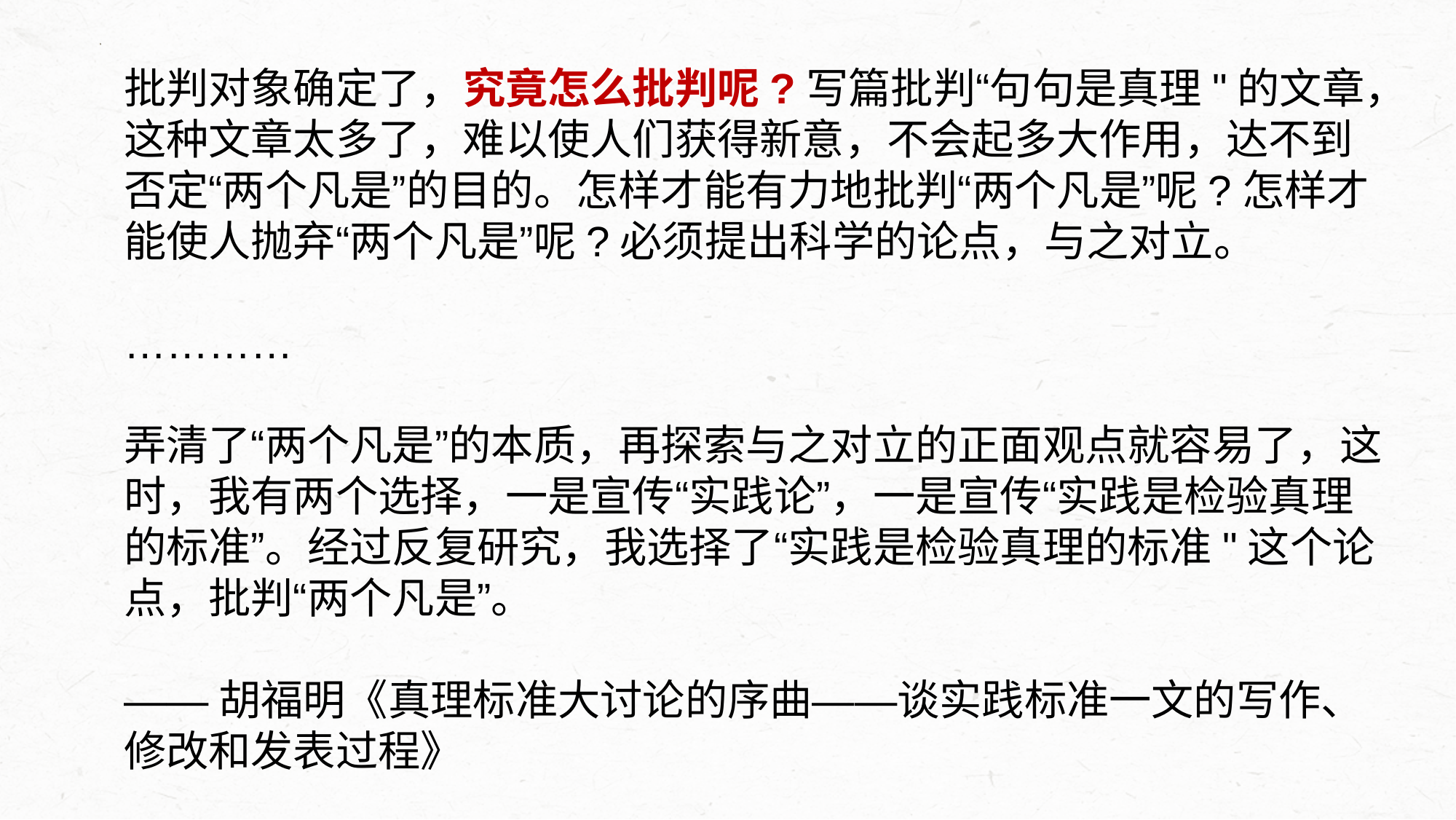

批判对象确定了，究竟怎么批判呢?写篇批判“句句是真理"的文章，这种文章太多了，难以使人们获得新意，不会起多大作用，达不到否定“两个凡是”的目的。怎样才能有力地批判“两个凡是”呢?怎样才能使人抛弃“两个凡是”呢?必须提出科学的论点，与之对立。

…………

弄清了“两个凡是”的本质，再探索与之对立的正面观点就容易了，这时，我有两个选择，一是宣传“实践论”，一是宣传“实践是检验真理的标准”。经过反复研究，我选择了“实践是检验真理的标准"这个论点，批判“两个凡是”。

——胡福明《真理标准大讨论的序曲——谈实践标准一文的写作、修改和发表过程》